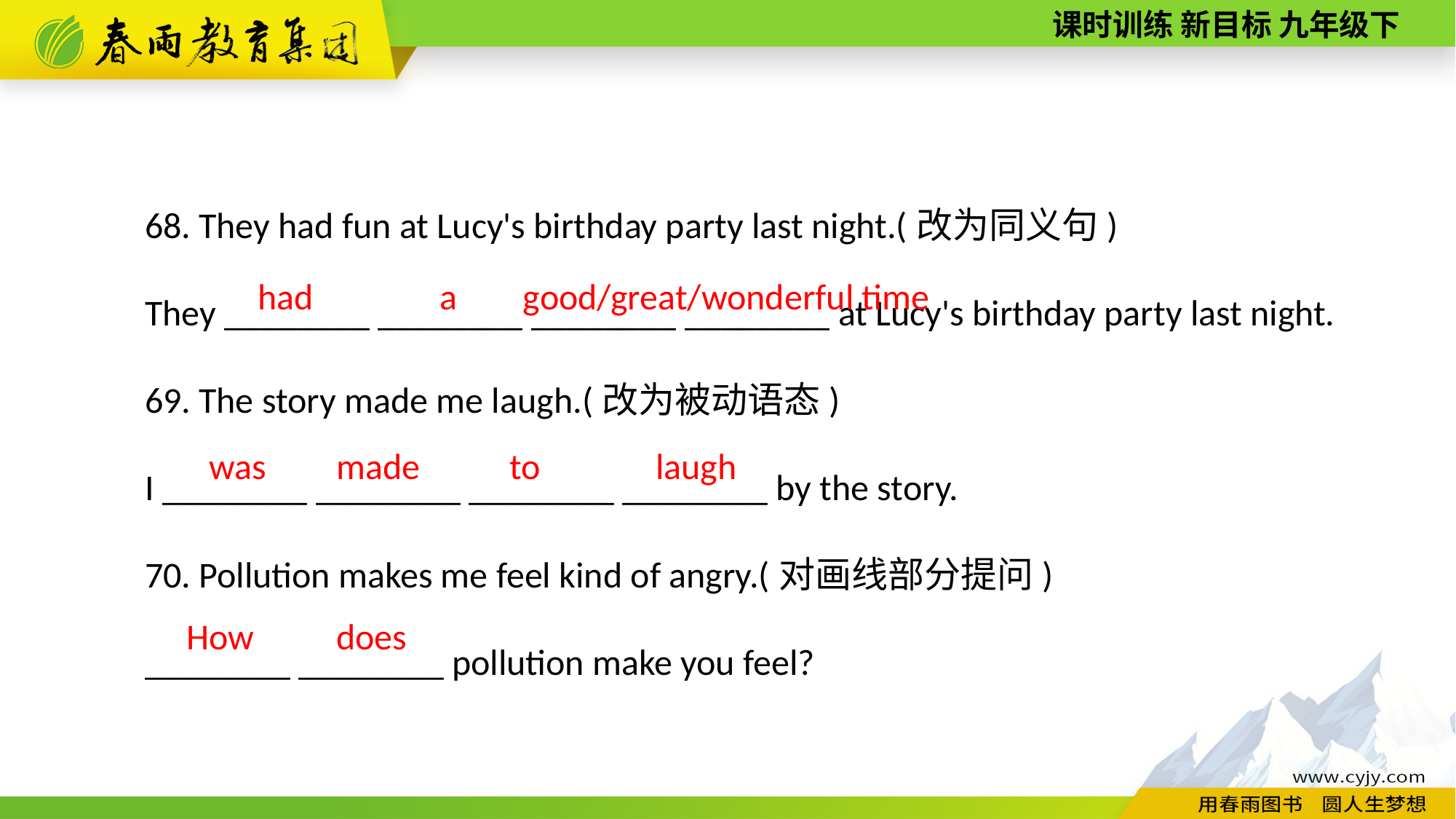

68. They had fun at Lucy's birthday party last night.(改为同义句)
They ________ ________ ________ ________ at Lucy's birthday party last night.
69. The story made me laugh.(改为被动语态)
I ________ ________ ________ ________ by the story.
70. Pollution makes me feel kind of angry.(对画线部分提问)
________ ________ pollution make you feel?
good/great/wonderful time
had
a
to
laugh
made
was
How
does